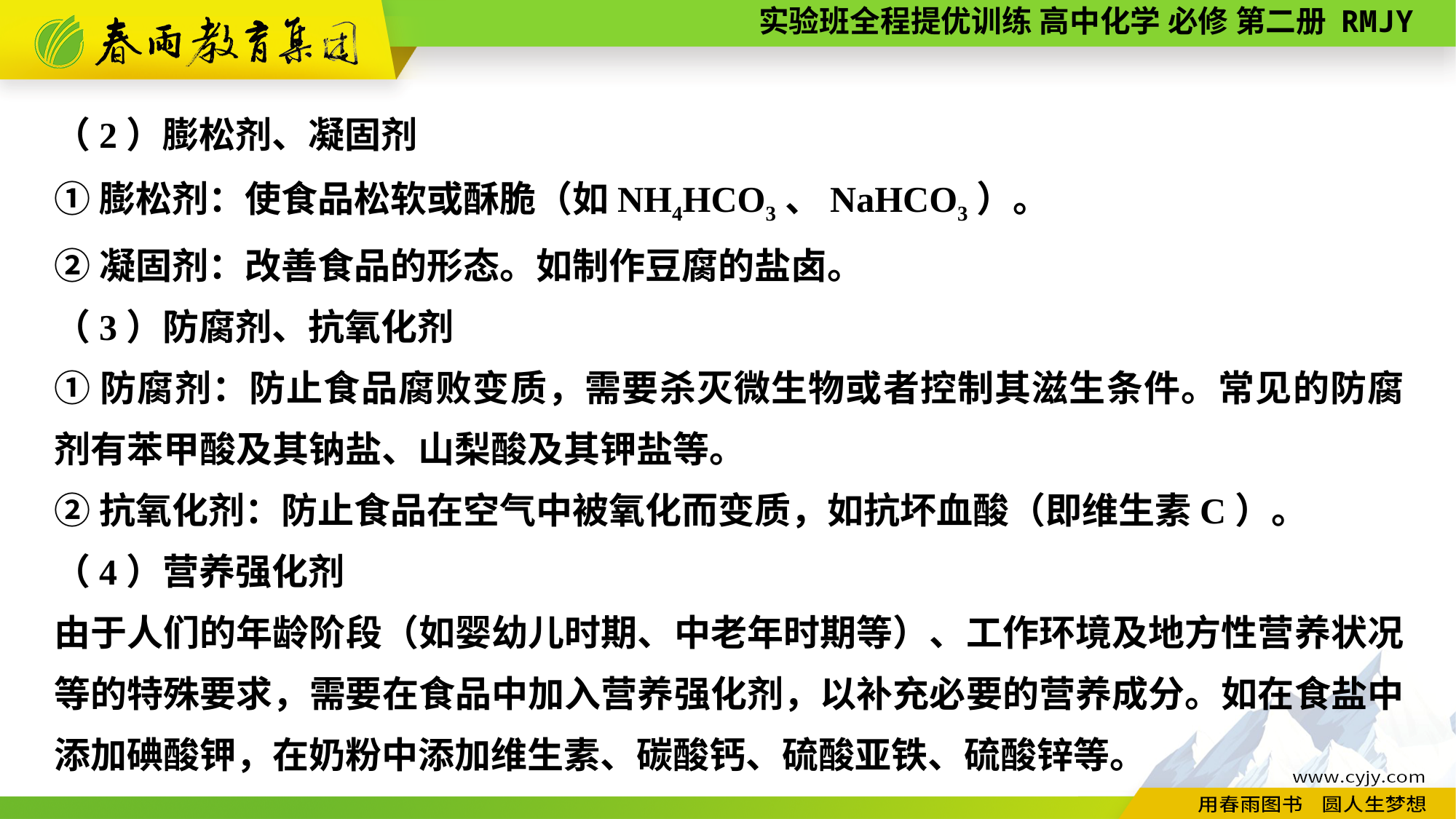

（2）膨松剂、凝固剂
①膨松剂：使食品松软或酥脆（如NH4HCO3、NaHCO3）。
②凝固剂：改善食品的形态。如制作豆腐的盐卤。
（3）防腐剂、抗氧化剂
①防腐剂：防止食品腐败变质，需要杀灭微生物或者控制其滋生条件。常见的防腐剂有苯甲酸及其钠盐、山梨酸及其钾盐等。
②抗氧化剂：防止食品在空气中被氧化而变质，如抗坏血酸（即维生素C）。
（4）营养强化剂
由于人们的年龄阶段（如婴幼儿时期、中老年时期等）、工作环境及地方性营养状况等的特殊要求，需要在食品中加入营养强化剂，以补充必要的营养成分。如在食盐中添加碘酸钾，在奶粉中添加维生素、碳酸钙、硫酸亚铁、硫酸锌等。